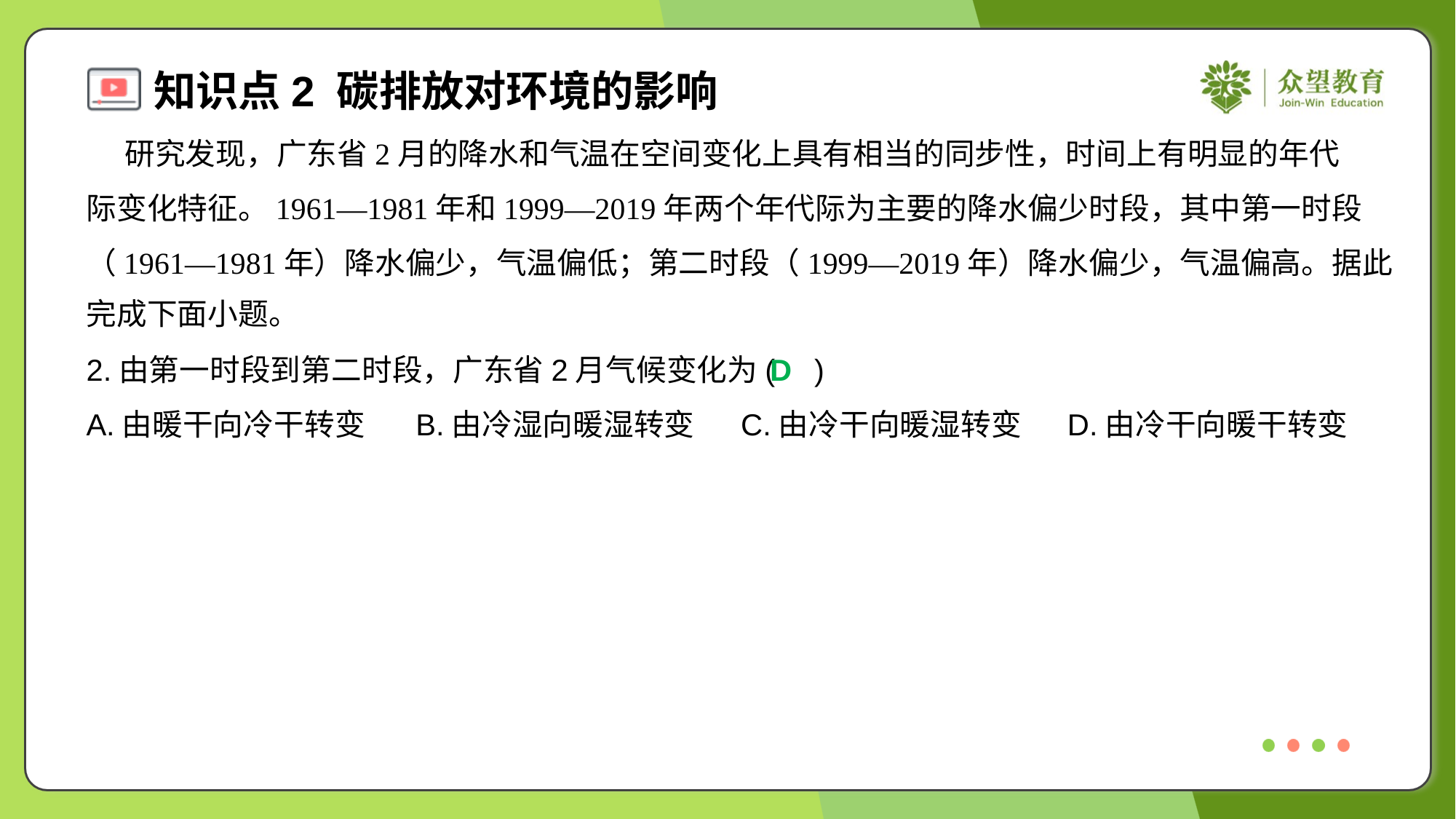

研究发现，广东省2月的降水和气温在空间变化上具有相当的同步性，时间上有明显的年代
际变化特征。1961—1981年和1999—2019年两个年代际为主要的降水偏少时段，其中第一时段
（1961—1981年）降水偏少，气温偏低；第二时段（1999—2019年）降水偏少，气温偏高。据此
完成下面小题。
2.由第一时段到第二时段，广东省2月气候变化为(     )
D
A.由暖干向冷干转变	B.由冷湿向暖湿转变	C.由冷干向暖湿转变	D.由冷干向暖干转变